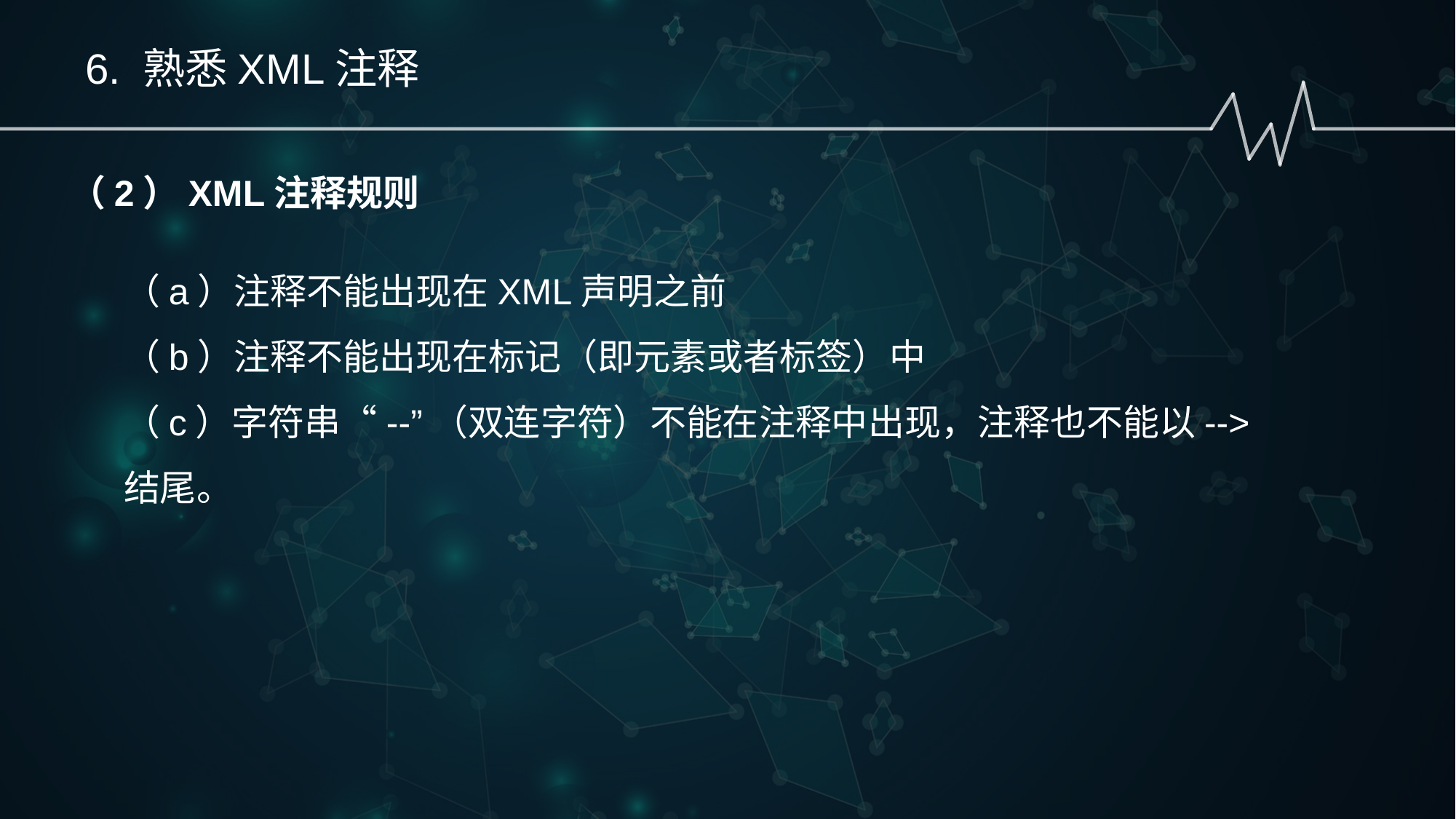

6. 熟悉XML注释
（2）XML注释规则

（a）注释不能出现在XML声明之前
（b）注释不能出现在标记（即元素或者标签）中
（c）字符串“--”（双连字符）不能在注释中出现，注释也不能以-->结尾。